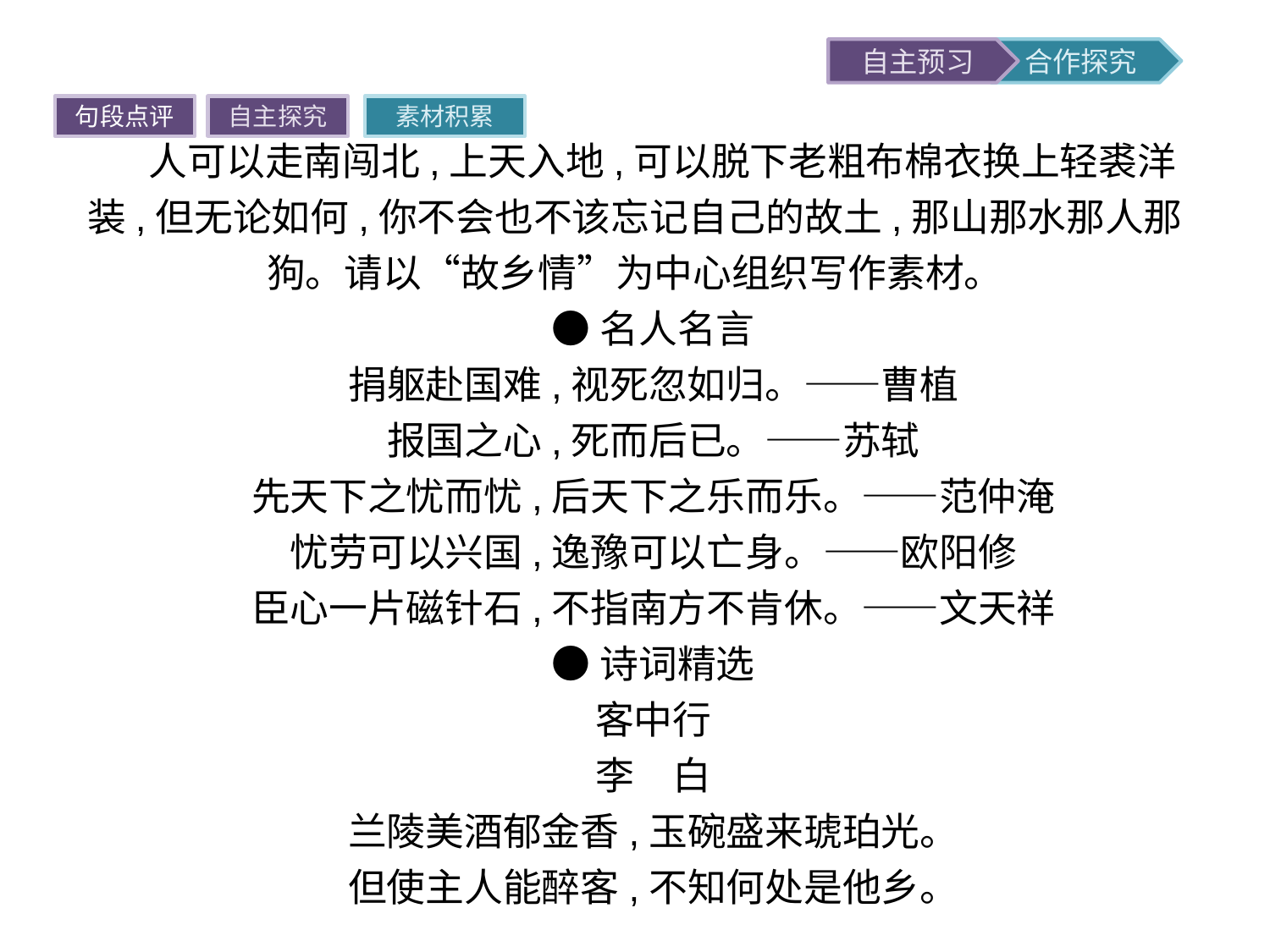

句段点评
自主探究
素材积累
 人可以走南闯北,上天入地,可以脱下老粗布棉衣换上轻裘洋装,但无论如何,你不会也不该忘记自己的故土,那山那水那人那狗。请以“故乡情”为中心组织写作素材。
●名人名言
捐躯赴国难,视死忽如归。——曹植
报国之心,死而后已。——苏轼
先天下之忧而忧,后天下之乐而乐。——范仲淹
忧劳可以兴国,逸豫可以亡身。——欧阳修
臣心一片磁针石,不指南方不肯休。——文天祥
●诗词精选
客中行
李　白
兰陵美酒郁金香,玉碗盛来琥珀光。
但使主人能醉客,不知何处是他乡。